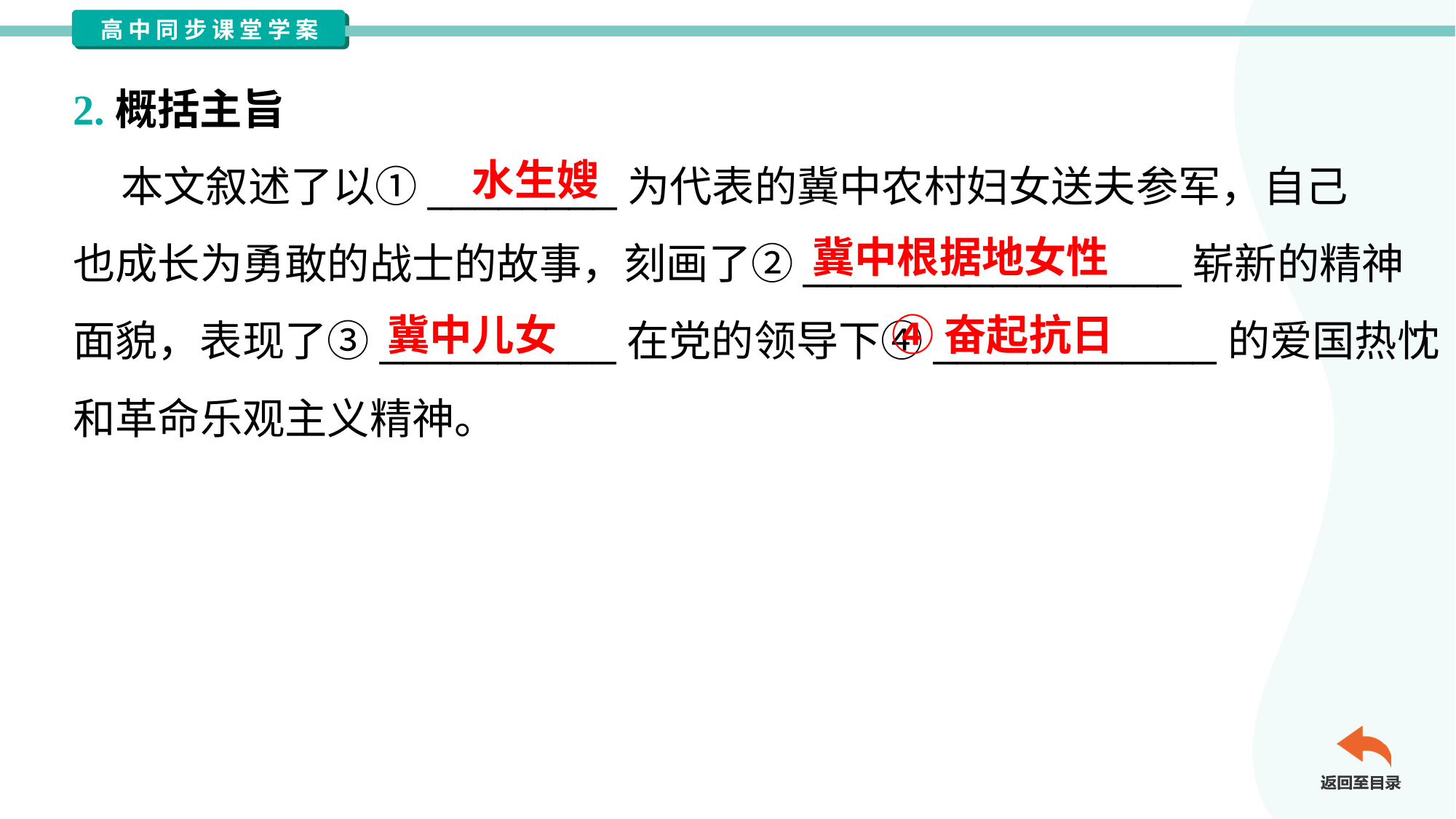

2.概括主旨
    本文叙述了以①________为代表的冀中农村妇女送夫参军，自己
也成长为勇敢的战士的故事，刻画了②________________崭新的精神
面貌，表现了③__________在党的领导下④____________的爱国热忱
和革命乐观主义精神。
水生嫂
冀中根据地女性
冀中儿女
④奋起抗日